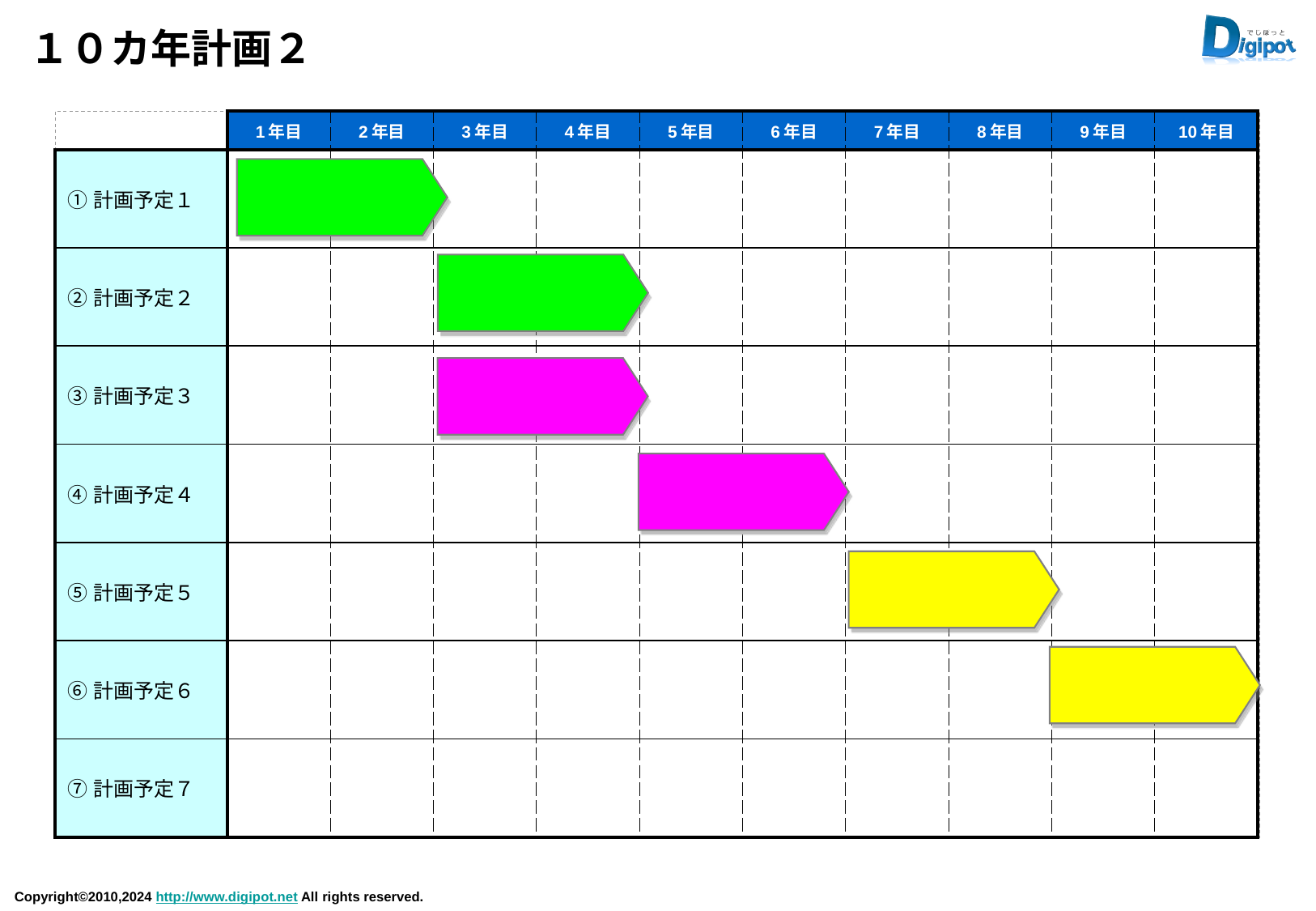

# １０カ年計画２
|  | 1年目 | 2年目 | 3年目 | 4年目 | 5年目 | 6年目 | 7年目 | 8年目 | 9年目 | 10年目 |
| --- | --- | --- | --- | --- | --- | --- | --- | --- | --- | --- |
| ①計画予定１ |  |  |  |  |  |  |  |  |  |  |
| ②計画予定２ |  |  |  |  |  |  |  |  |  |  |
| ③計画予定３ |  |  |  |  |  |  |  |  |  |  |
| ④計画予定４ |  |  |  |  |  |  |  |  |  |  |
| ⑤計画予定５ |  |  |  |  |  |  |  |  |  |  |
| ⑥計画予定６ |  |  |  |  |  |  |  |  |  |  |
| ⑦計画予定７ |  |  |  |  |  |  |  |  |  |  |